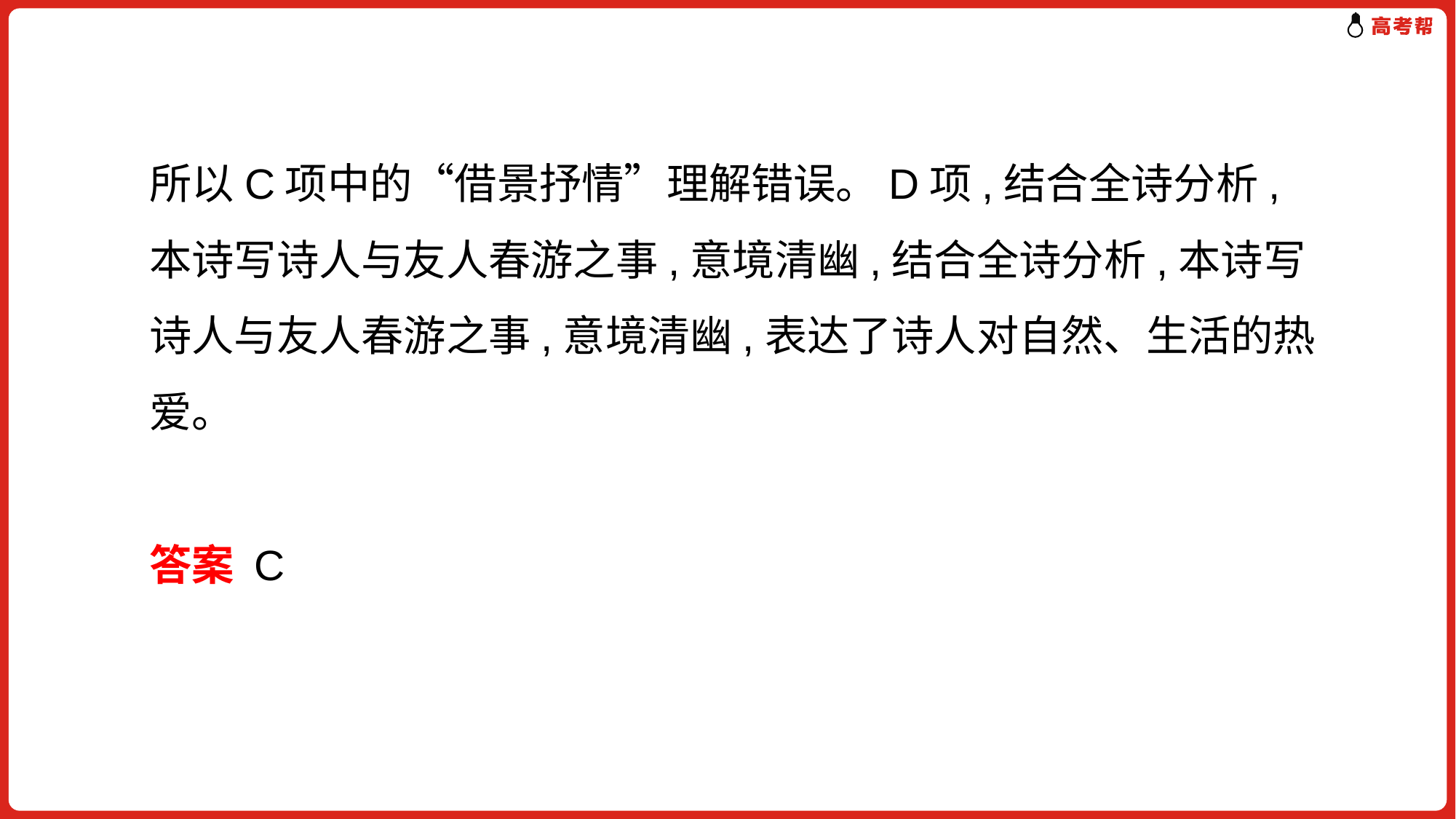

所以C项中的“借景抒情”理解错误。D项,结合全诗分析,本诗写诗人与友人春游之事,意境清幽,结合全诗分析,本诗写诗人与友人春游之事,意境清幽,表达了诗人对自然、生活的热爱。

答案 C